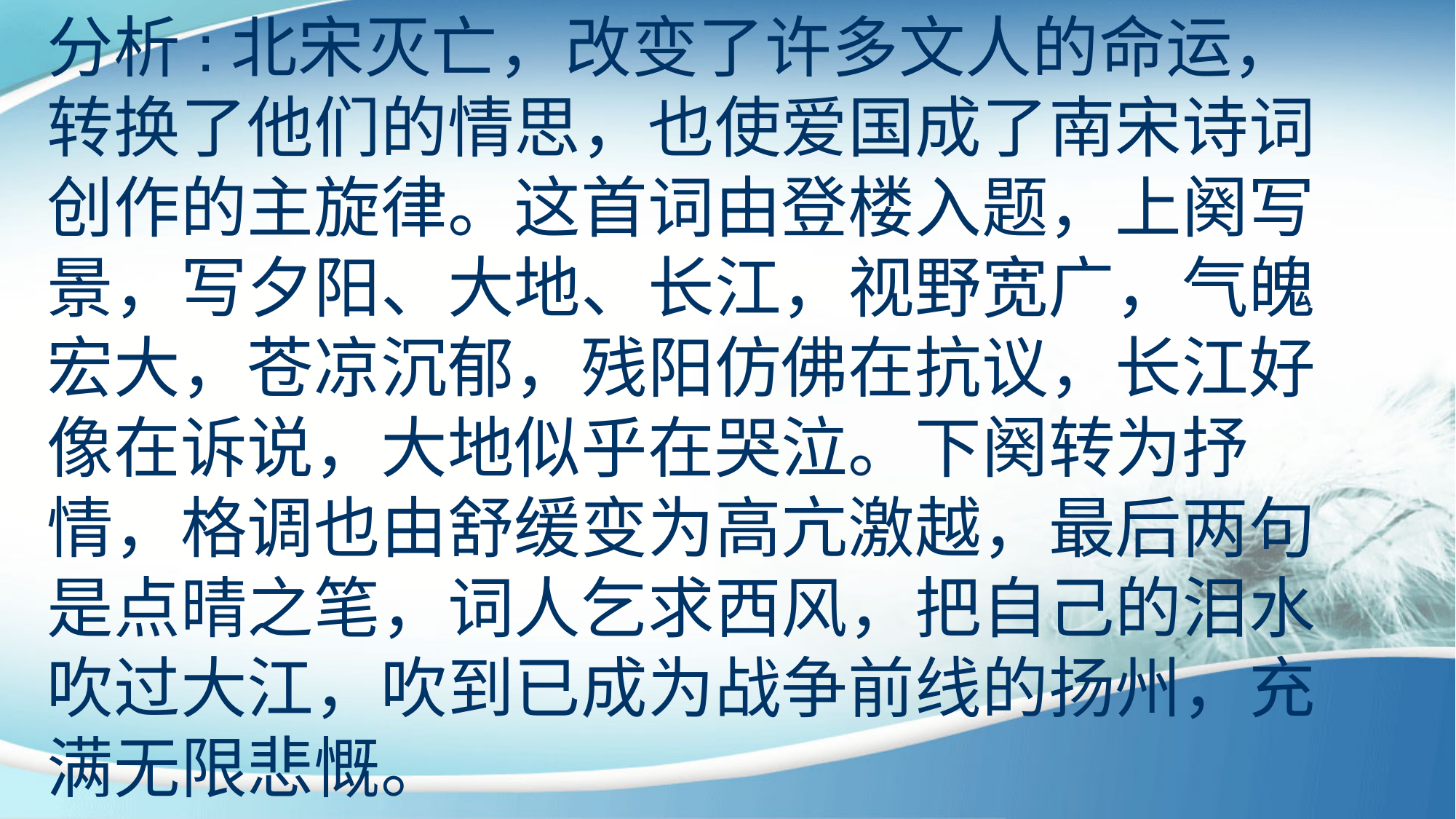

分析:北宋灭亡，改变了许多文人的命运，转换了他们的情思，也使爱国成了南宋诗词创作的主旋律。这首词由登楼入题，上阕写景，写夕阳、大地、长江，视野宽广，气魄宏大，苍凉沉郁，残阳仿佛在抗议，长江好像在诉说，大地似乎在哭泣。下阕转为抒情，格调也由舒缓变为高亢激越，最后两句是点晴之笔，词人乞求西风，把自己的泪水吹过大江，吹到已成为战争前线的扬州，充满无限悲慨。